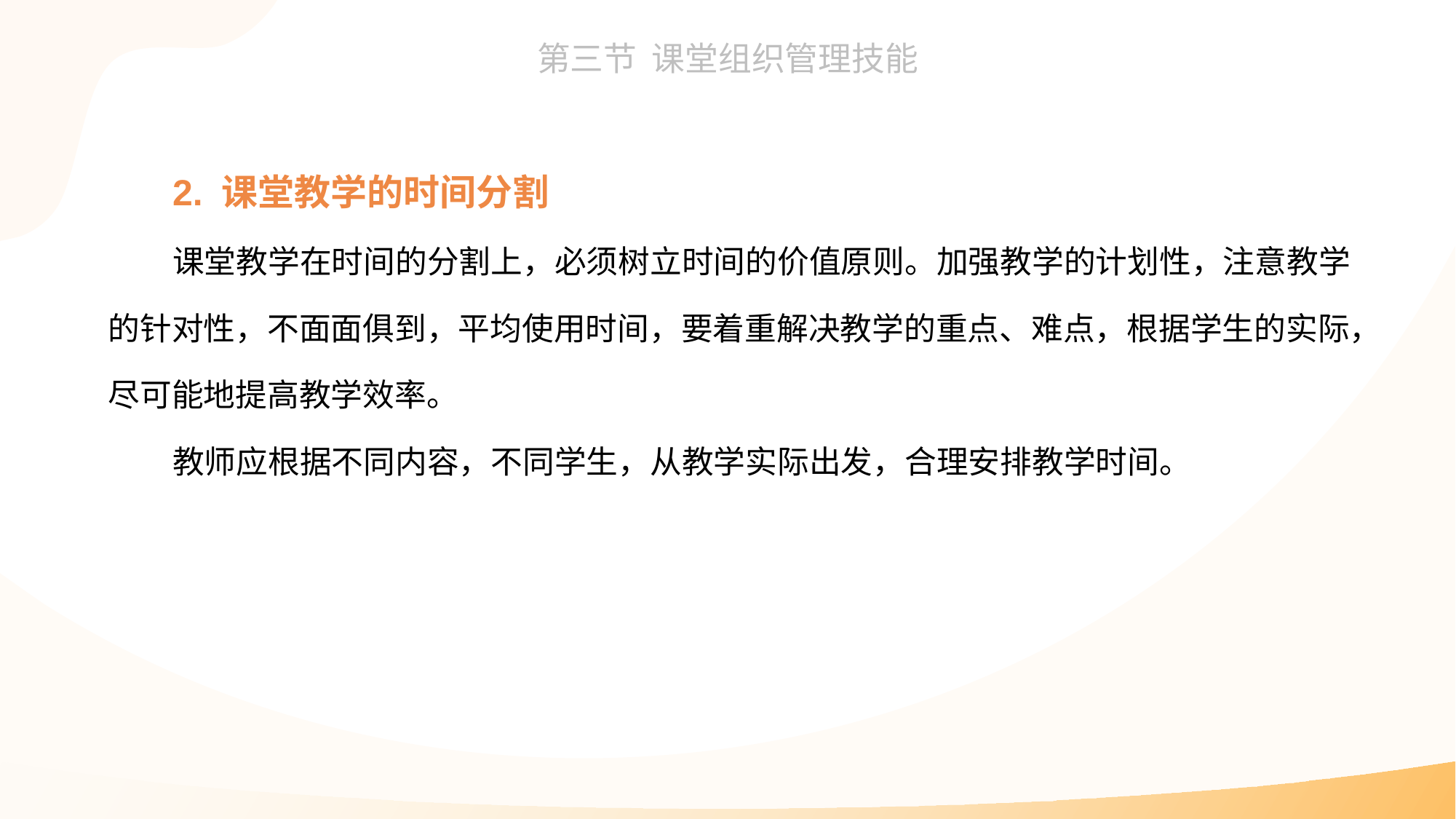

2. 课堂教学的时间分割
课堂教学在时间的分割上，必须树立时间的价值原则。加强教学的计划性，注意教学的针对性，不面面俱到，平均使用时间，要着重解决教学的重点、难点，根据学生的实际，尽可能地提高教学效率。
教师应根据不同内容，不同学生，从教学实际出发，合理安排教学时间。